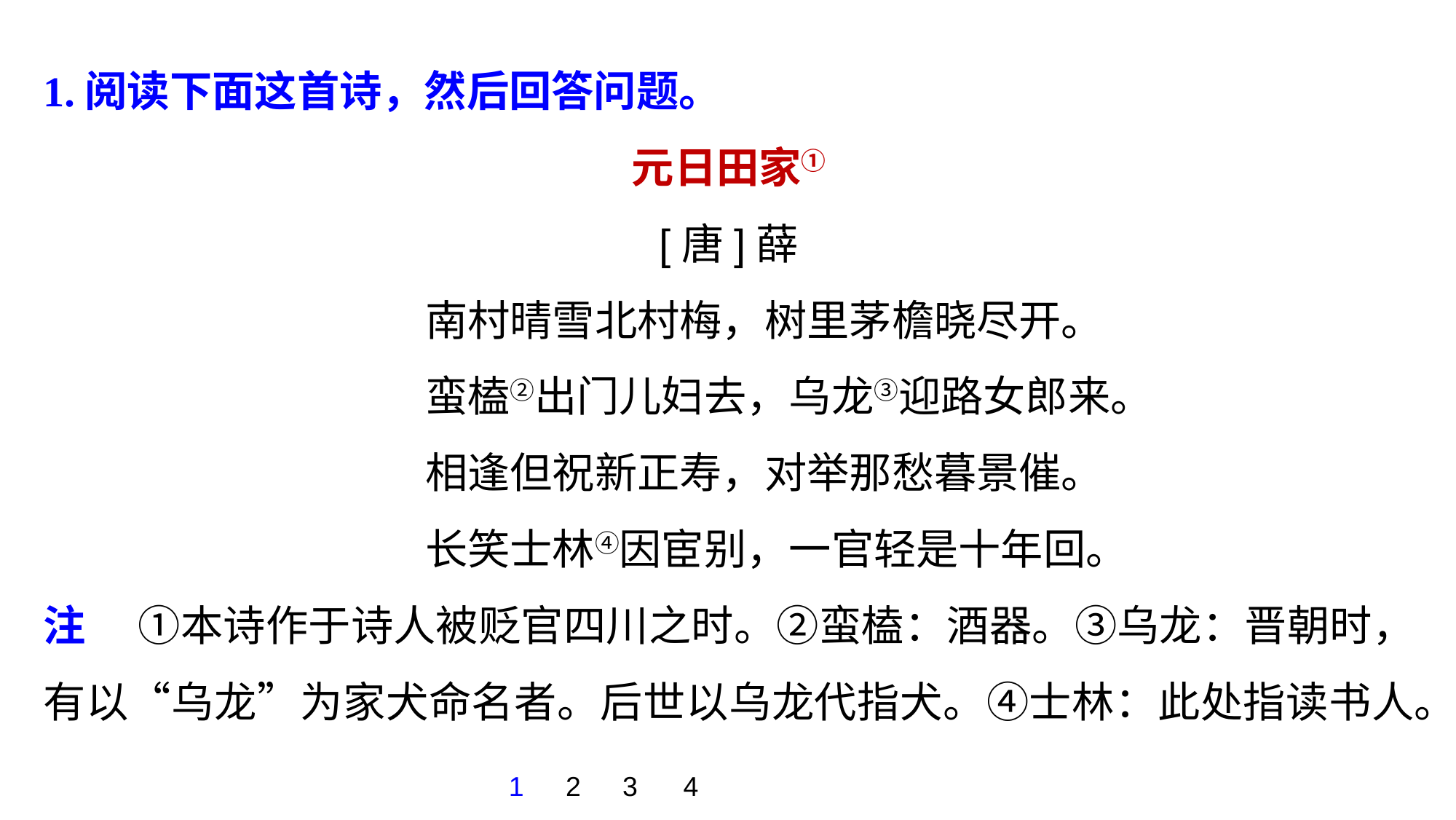

1.阅读下面这首诗，然后回答问题。
元日田家①
[唐]薛
南村晴雪北村梅，树里茅檐晓尽开。
蛮榼②出门儿妇去，乌龙③迎路女郎来。
相逢但祝新正寿，对举那愁暮景催。
长笑士林④因宦别，一官轻是十年回。
注 　①本诗作于诗人被贬官四川之时。②蛮榼：酒器。③乌龙：晋朝时，有以“乌龙”为家犬命名者。后世以乌龙代指犬。④士林：此处指读书人。
1
2
3
4